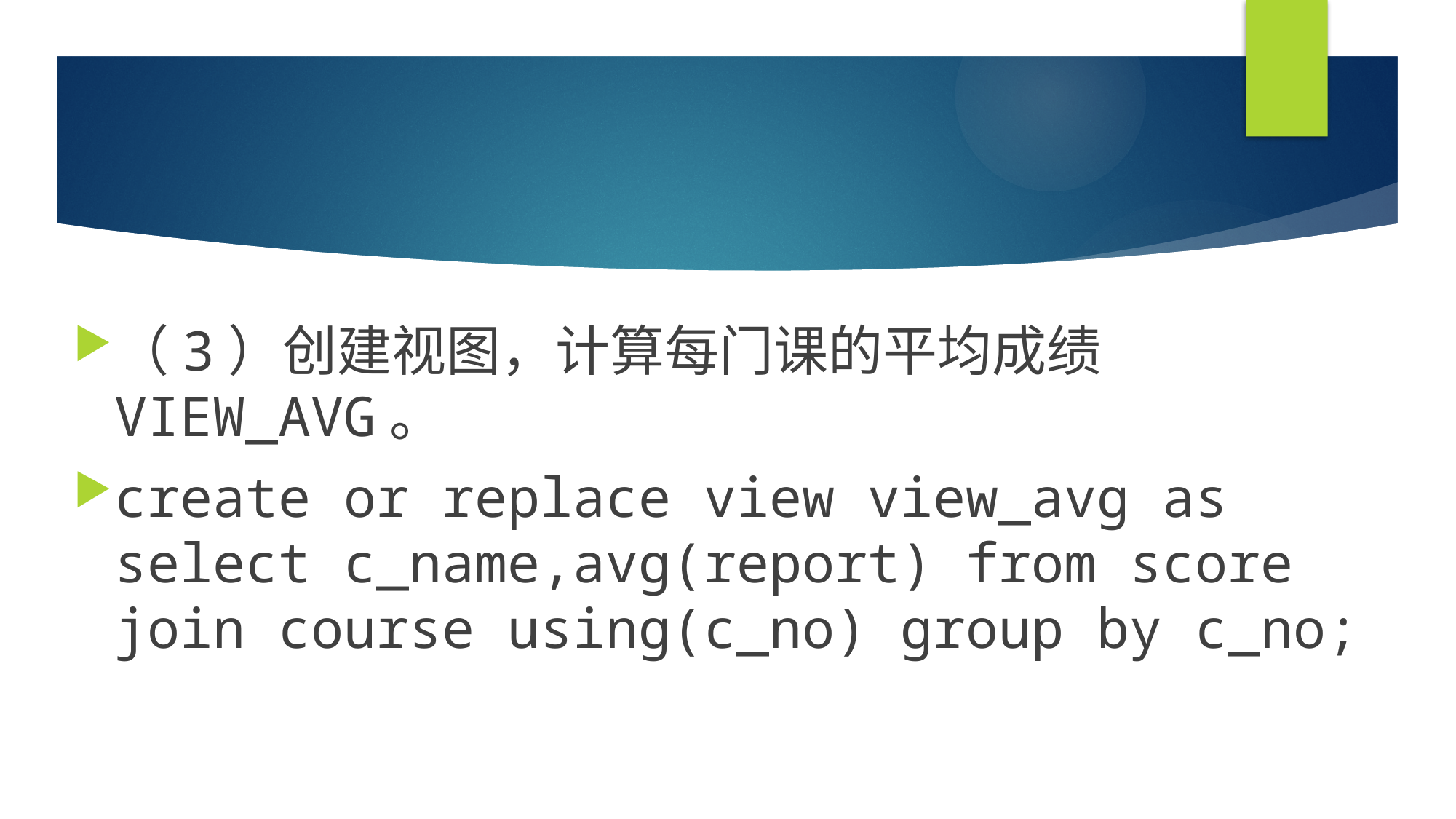

#
（3）创建视图，计算每门课的平均成绩VIEW_AVG。
create or replace view view_avg as select c_name,avg(report) from score join course using(c_no) group by c_no;